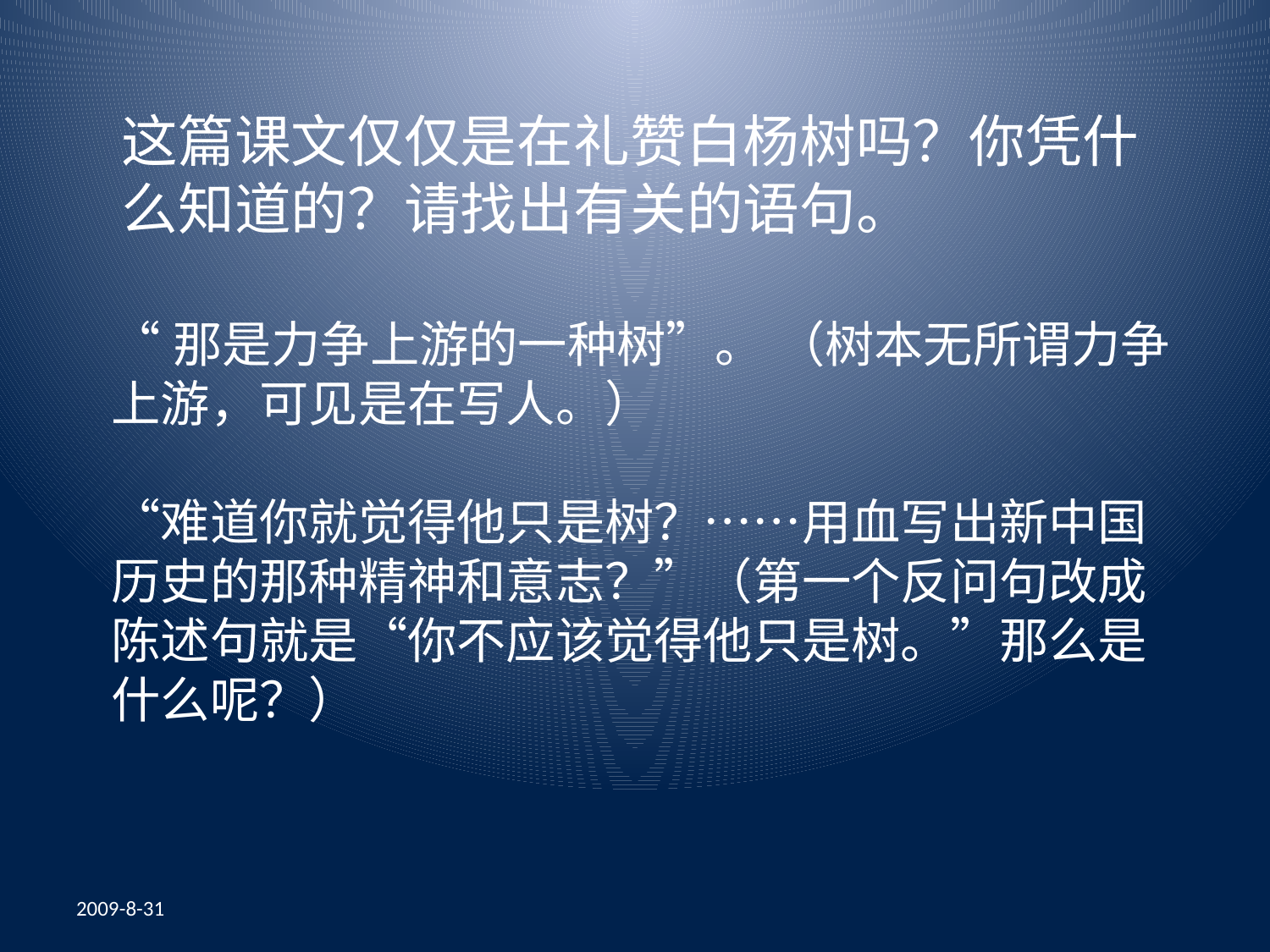

这篇课文仅仅是在礼赞白杨树吗？你凭什么知道的？请找出有关的语句。
“那是力争上游的一种树”。 （树本无所谓力争上游，可见是在写人。） 
“难道你就觉得他只是树？……用血写出新中国历史的那种精神和意志？”（第一个反问句改成陈述句就是“你不应该觉得他只是树。”那么是什么呢？）
2009-8-31
桐城市黄岗初中：舒林
16